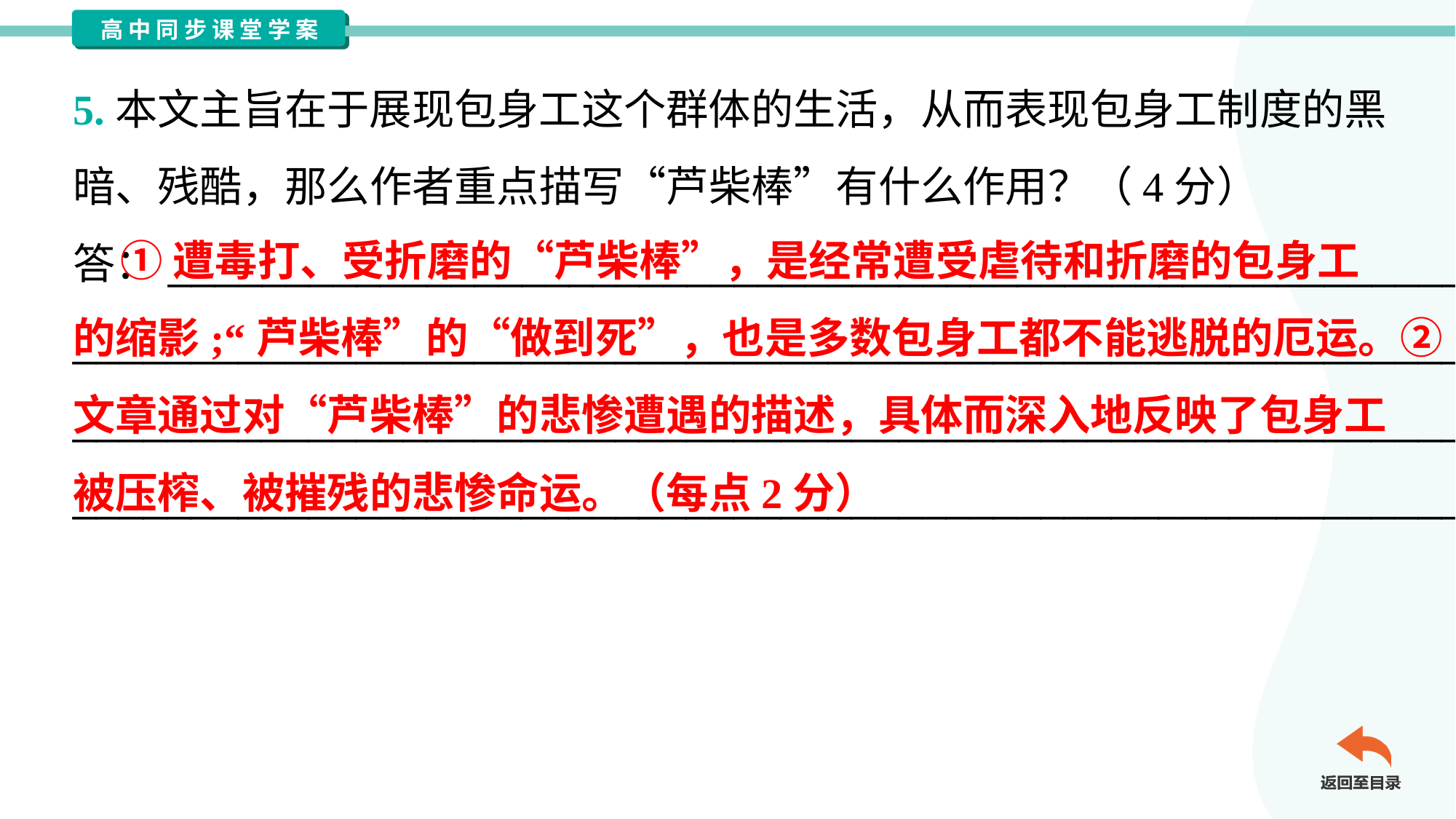

5.本文主旨在于展现包身工这个群体的生活，从而表现包身工制度的黑
暗、残酷，那么作者重点描写“芦柴棒”有什么作用？（4分）
答：_________________________________________________________
_____________________________________________________________
_____________________________________________________________
_____________________________________________________________
     ①遭毒打、受折磨的“芦柴棒”，是经常遭受虐待和折磨的包身工
的缩影;“芦柴棒”的“做到死”，也是多数包身工都不能逃脱的厄运。②
文章通过对“芦柴棒”的悲惨遭遇的描述，具体而深入地反映了包身工
被压榨、被摧残的悲惨命运。（每点2分）